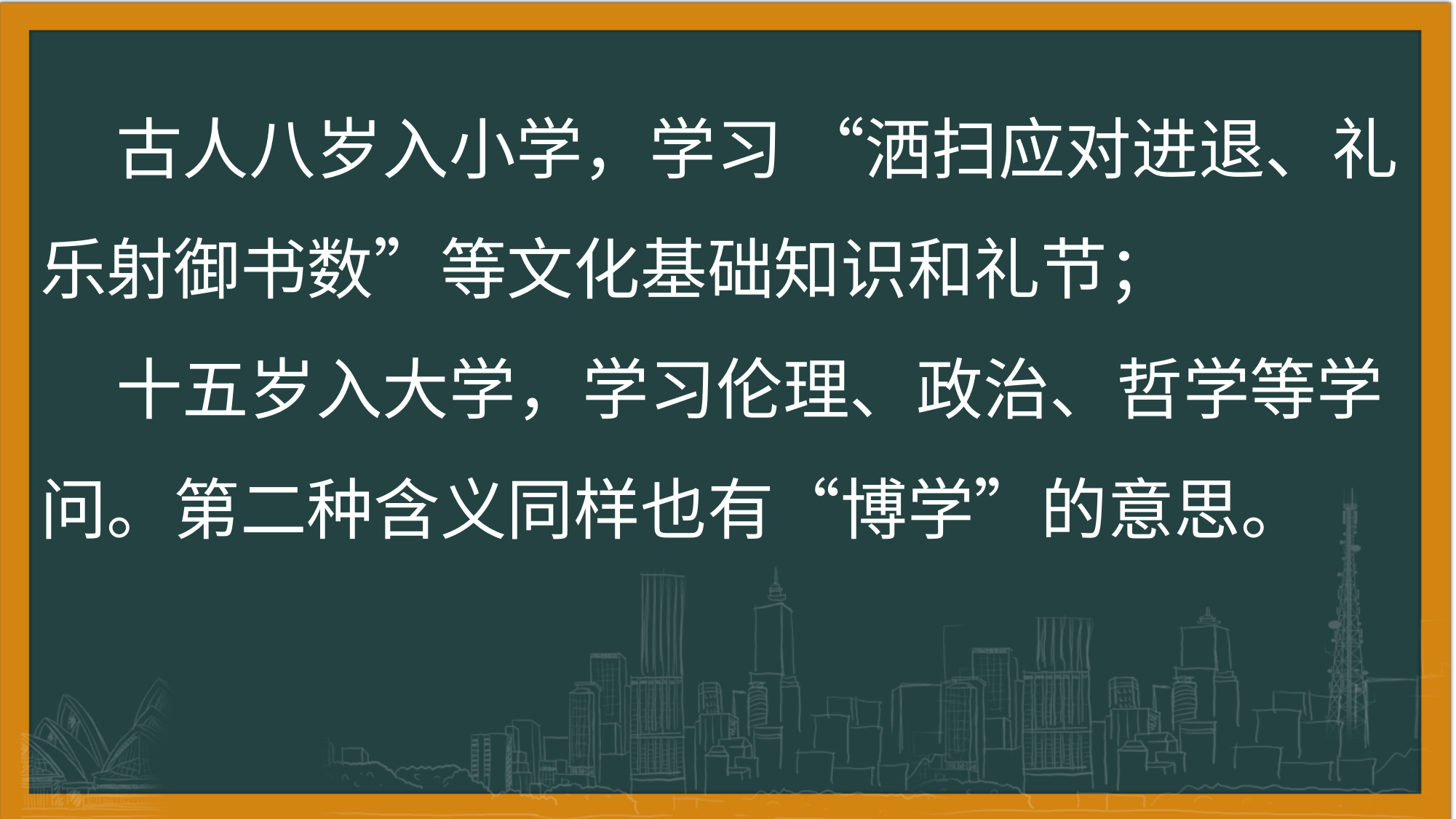

古人八岁入小学，学习 “洒扫应对进退、礼乐射御书数”等文化基础知识和礼节；
    十五岁入大学，学习伦理、政治、哲学等学问。第二种含义同样也有“博学”的意思。